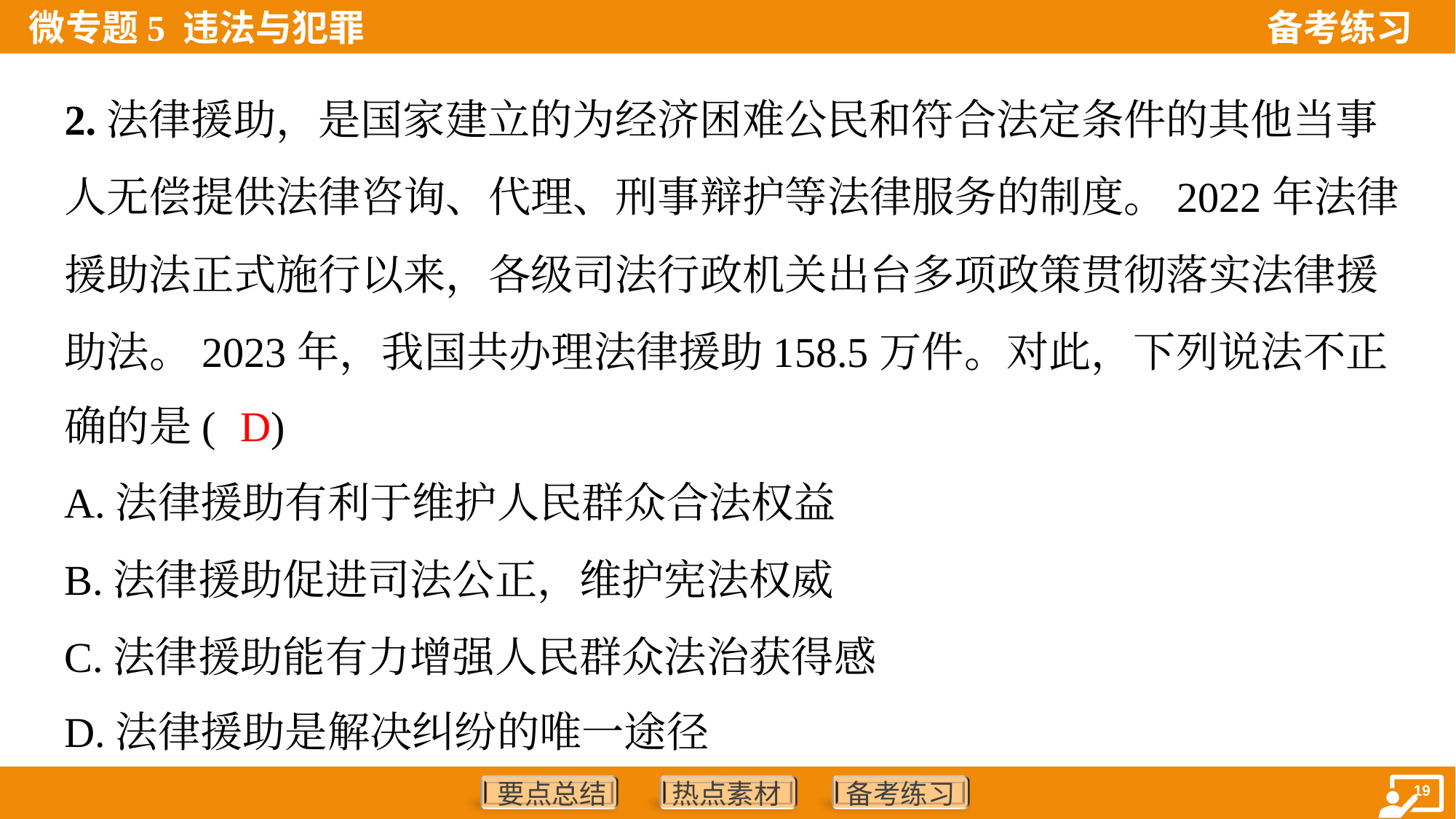

2.法律援助，是国家建立的为经济困难公民和符合法定条件的其他当事
人无偿提供法律咨询、代理、刑事辩护等法律服务的制度。2022年法律
援助法正式施行以来，各级司法行政机关出台多项政策贯彻落实法律援
助法。2023年，我国共办理法律援助158.5万件。对此，下列说法不正
确的是(     )
D
A.法律援助有利于维护人民群众合法权益
B.法律援助促进司法公正，维护宪法权威
C.法律援助能有力增强人民群众法治获得感
D.法律援助是解决纠纷的唯一途径